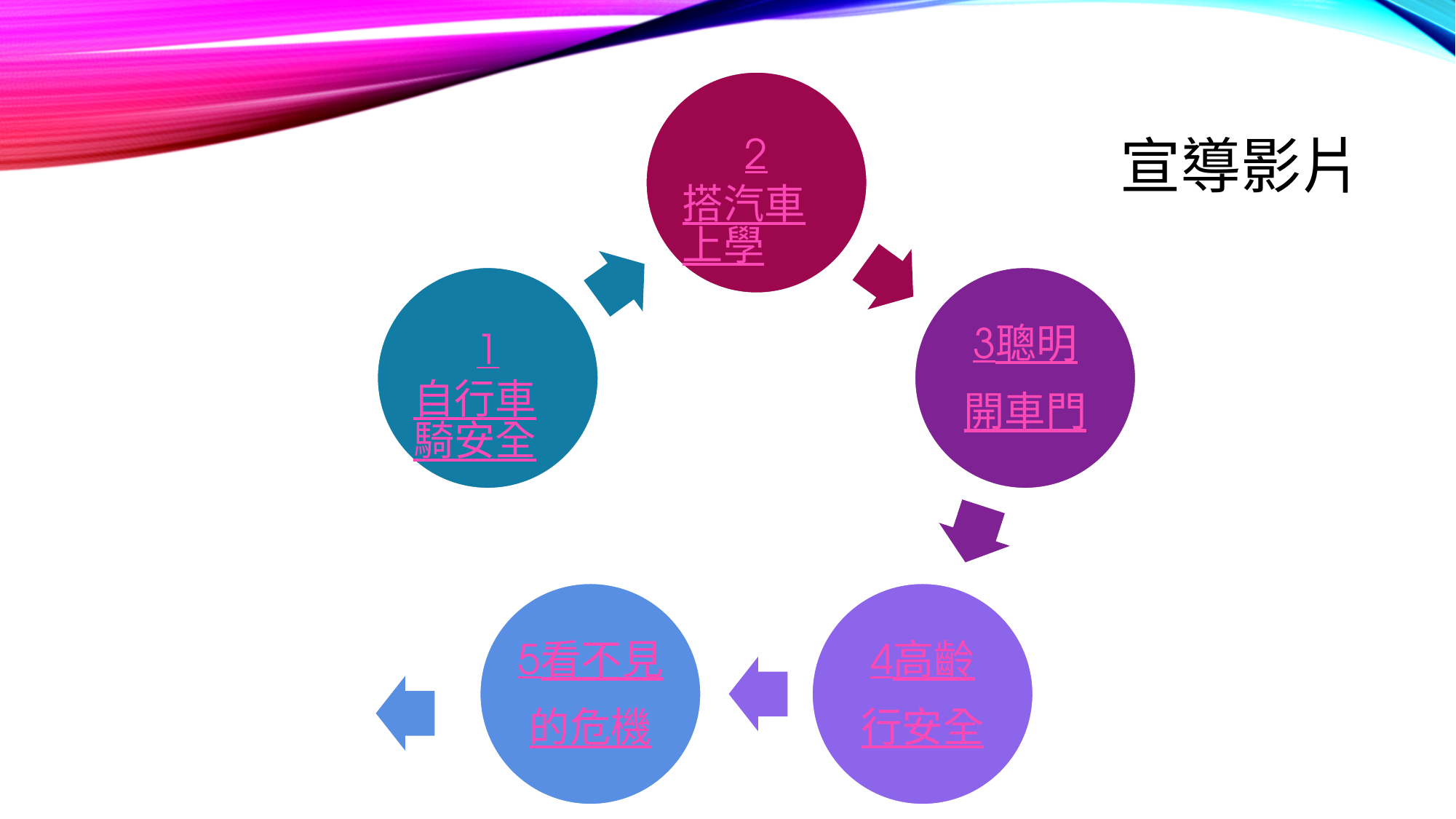

2搭汽車上學

3聰明
開車門

4高齡
行安全

5看不見
的危機

1自行車騎安全

# 宣導影片